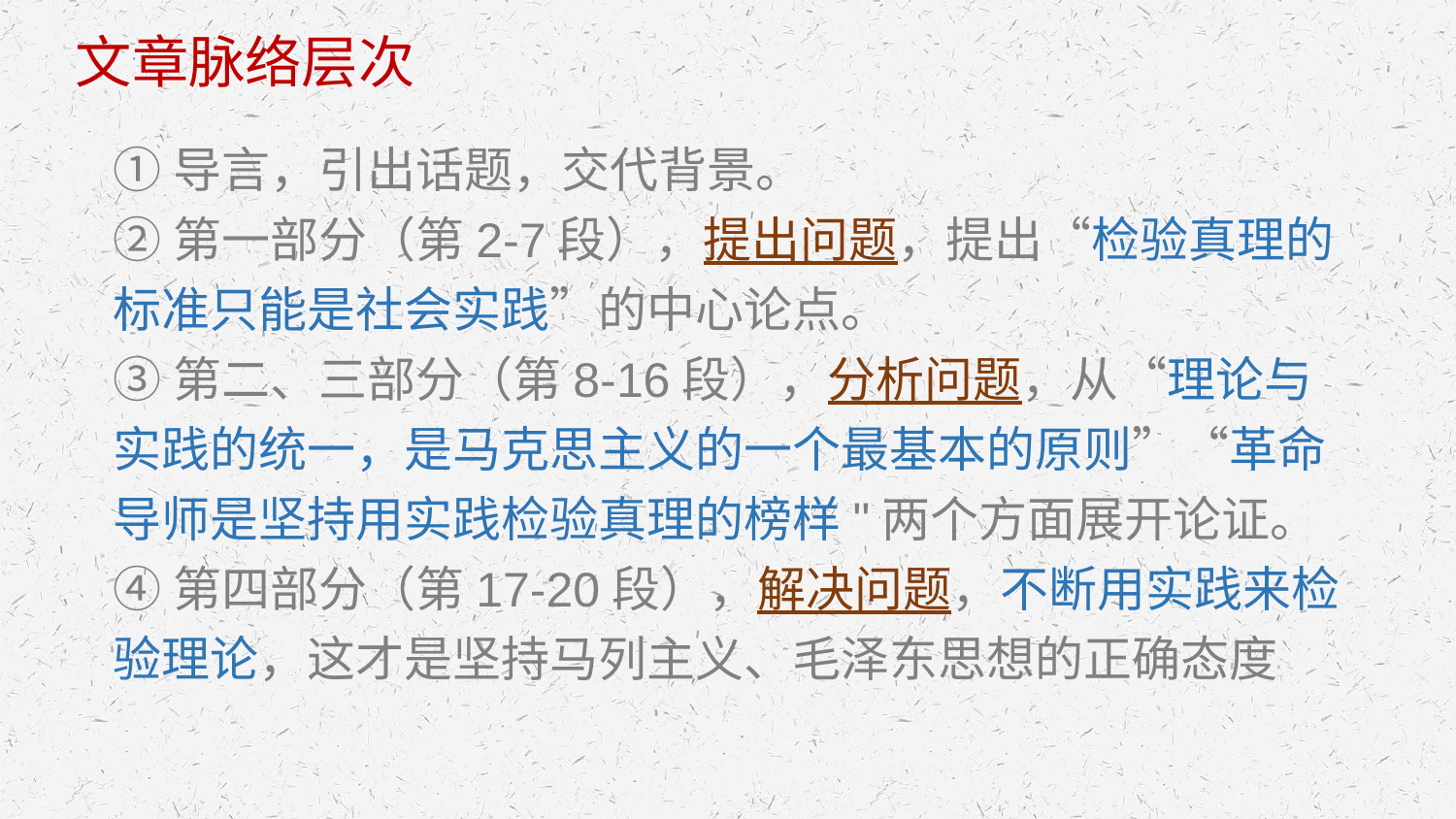

文章脉络层次

①导言，引出话题，交代背景。
②第一部分（第2-7段），提出问题，提出“检验真理的标准只能是社会实践”的中心论点。
③第二、三部分（第8-16段），分析问题，从“理论与实践的统一，是马克思主义的一个最基本的原则”“革命导师是坚持用实践检验真理的榜样"两个方面展开论证。
④第四部分（第17-20段），解决问题，不断用实践来检验理论，这才是坚持马列主义、毛泽东思想的正确态度